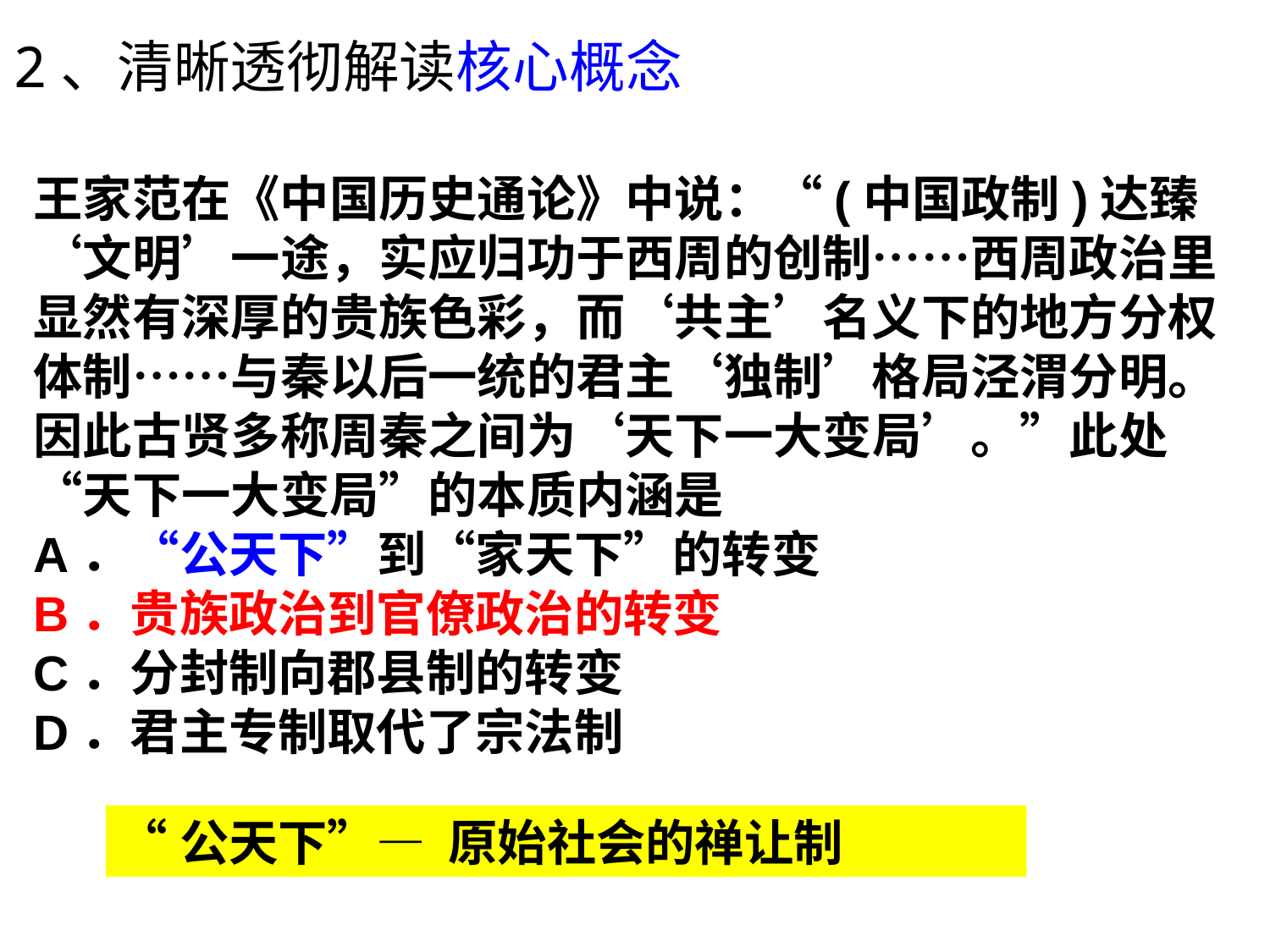

2、清晰透彻解读核心概念
王家范在《中国历史通论》中说：“(中国政制)达臻‘文明’一途，实应归功于西周的创制……西周政治里显然有深厚的贵族色彩，而‘共主’名义下的地方分权体制……与秦以后一统的君主‘独制’格局泾渭分明。因此古贤多称周秦之间为‘天下一大变局’。”此处“天下一大变局”的本质内涵是
A．“公天下”到“家天下”的转变
B．贵族政治到官僚政治的转变
C．分封制向郡县制的转变
D．君主专制取代了宗法制
“公天下”—  原始社会的禅让制